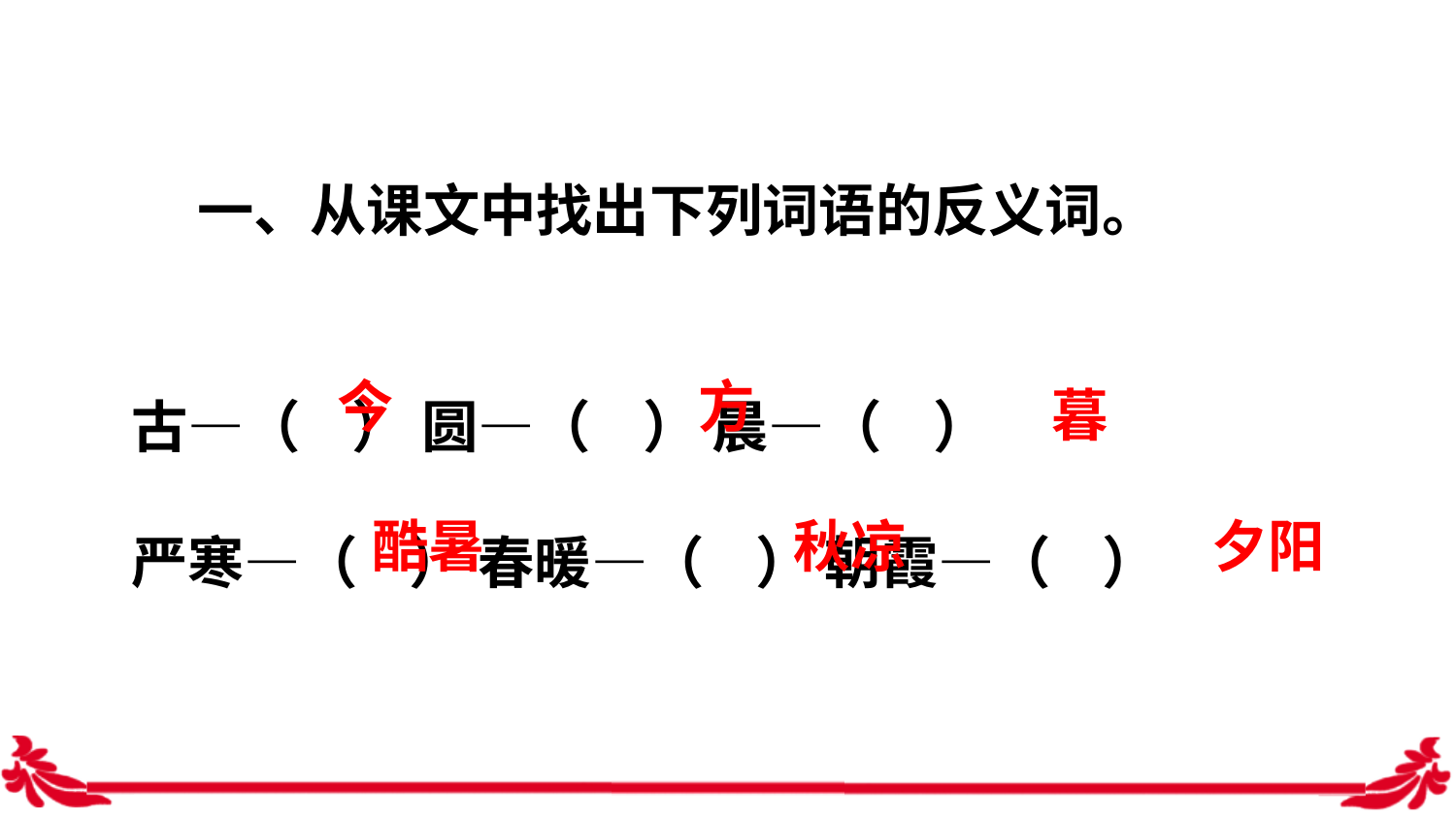

一、从课文中找出下列词语的反义词。
古—（    ） 圆—（    ） 晨—（    ）
严寒—（    ） 春暖—（    ） 朝霞—（    ）
今
方
暮
酷暑
秋凉
夕阳